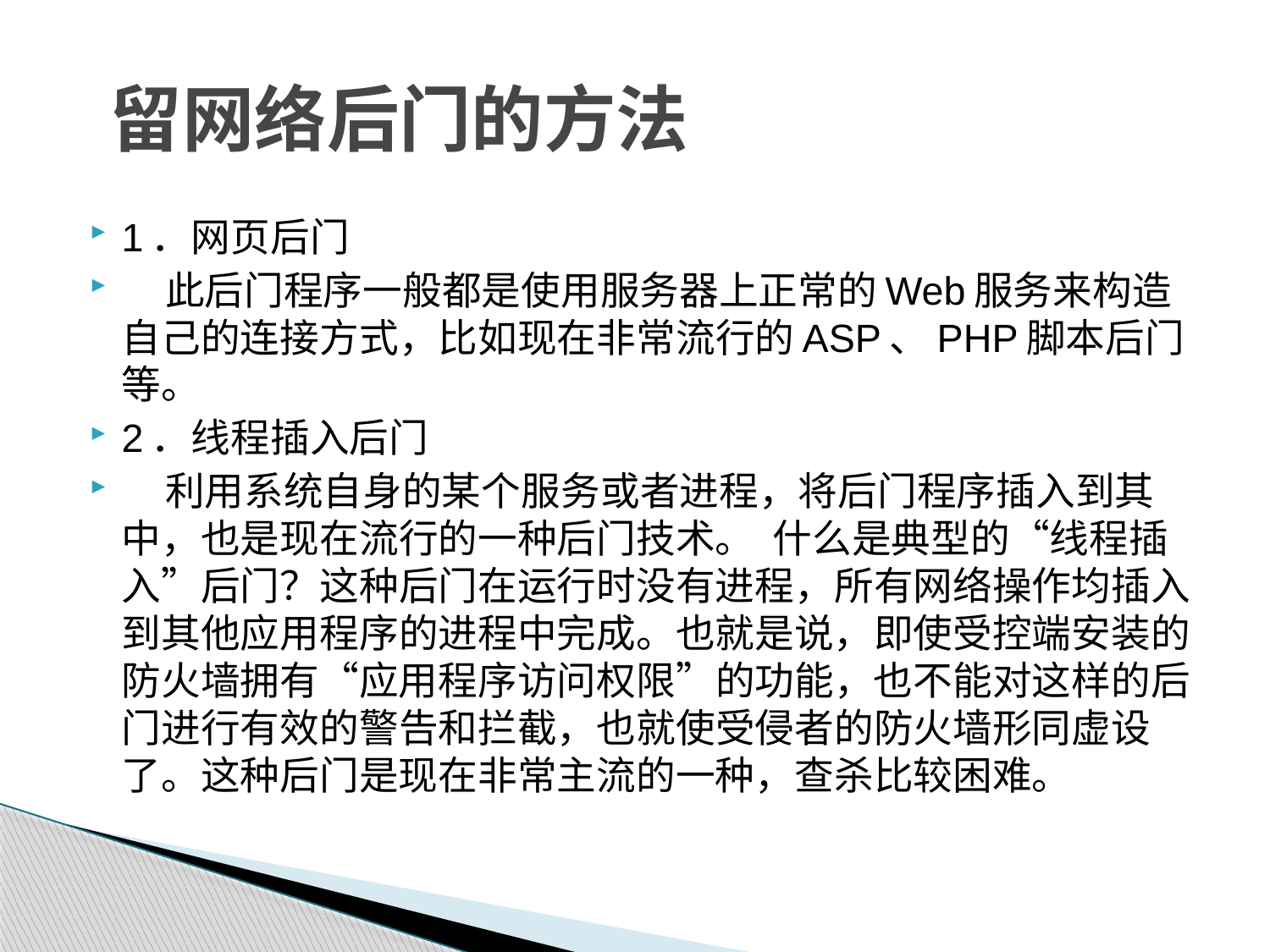

# 留网络后门的方法
1．网页后门
    此后门程序一般都是使用服务器上正常的Web服务来构造自己的连接方式，比如现在非常流行的ASP、PHP脚本后门等。
2．线程插入后门
    利用系统自身的某个服务或者进程，将后门程序插入到其中，也是现在流行的一种后门技术。  什么是典型的“线程插入”后门？这种后门在运行时没有进程，所有网络操作均插入到其他应用程序的进程中完成。也就是说，即使受控端安装的防火墙拥有“应用程序访问权限”的功能，也不能对这样的后门进行有效的警告和拦截，也就使受侵者的防火墙形同虚设了。这种后门是现在非常主流的一种，查杀比较困难。